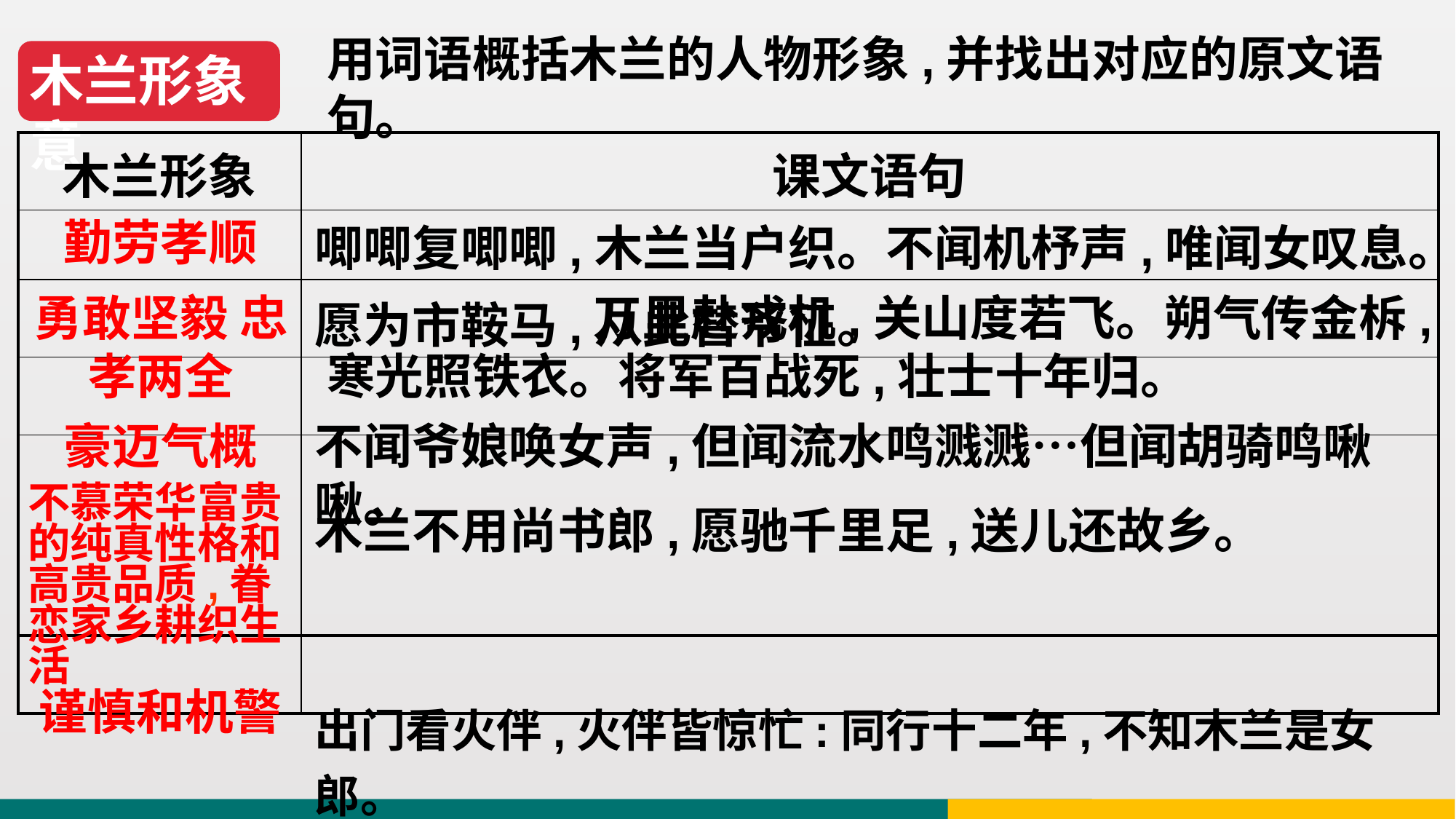

木兰形象意
用词语概括木兰的人物形象,并找出对应的原文语句。
| 木兰形象 | 课文语句 |
| --- | --- |
|  |  |
|  |  |
|  |  |
|  |  |
|  |  |
勤劳孝顺
唧唧复唧唧,木兰当户织。不闻机杼声,唯闻女叹息。

勇敢坚毅 忠孝两全
                       万里赴戎机,关山度若飞。朔气传金柝,寒光照铁衣。将军百战死,壮士十年归。
愿为市鞍马,从此替爷征。
豪迈气概
不闻爷娘唤女声,但闻流水鸣溅溅…但闻胡骑鸣啾啾。
不慕荣华富贵的纯真性格和高贵品质,眷恋家乡耕织生活
木兰不用尚书郎,愿驰千里足,送儿还故乡。
谨慎和机警
出门看火伴,火伴皆惊忙:同行十二年,不知木兰是女郎。